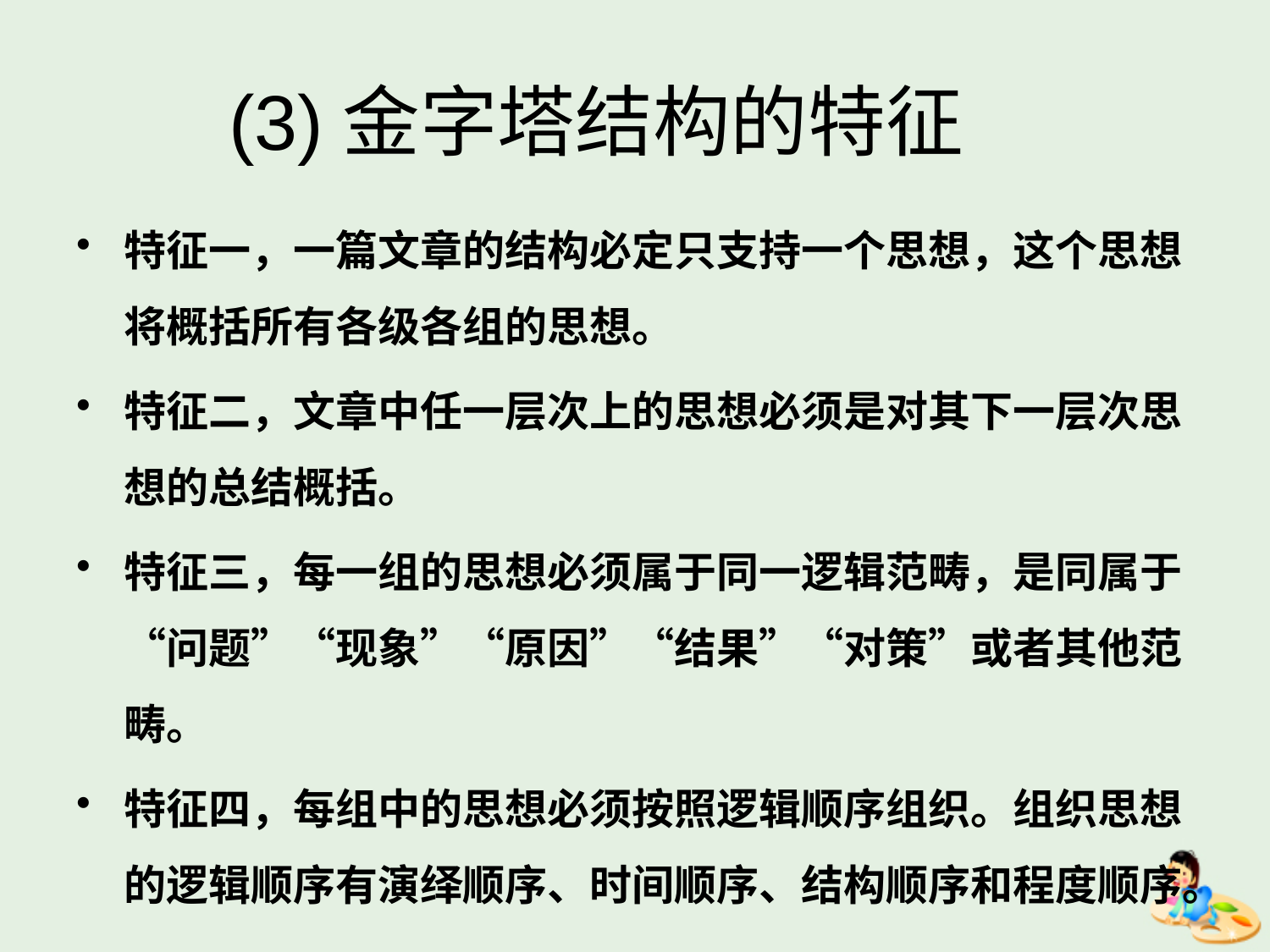

# (3)金字塔结构的特征
特征一，一篇文章的结构必定只支持一个思想，这个思想将概括所有各级各组的思想。
特征二，文章中任一层次上的思想必须是对其下一层次思想的总结概括。
特征三，每一组的思想必须属于同一逻辑范畴，是同属于“问题”“现象”“原因”“结果”“对策”或者其他范畴。
特征四，每组中的思想必须按照逻辑顺序组织。组织思想的逻辑顺序有演绎顺序、时间顺序、结构顺序和程度顺序。